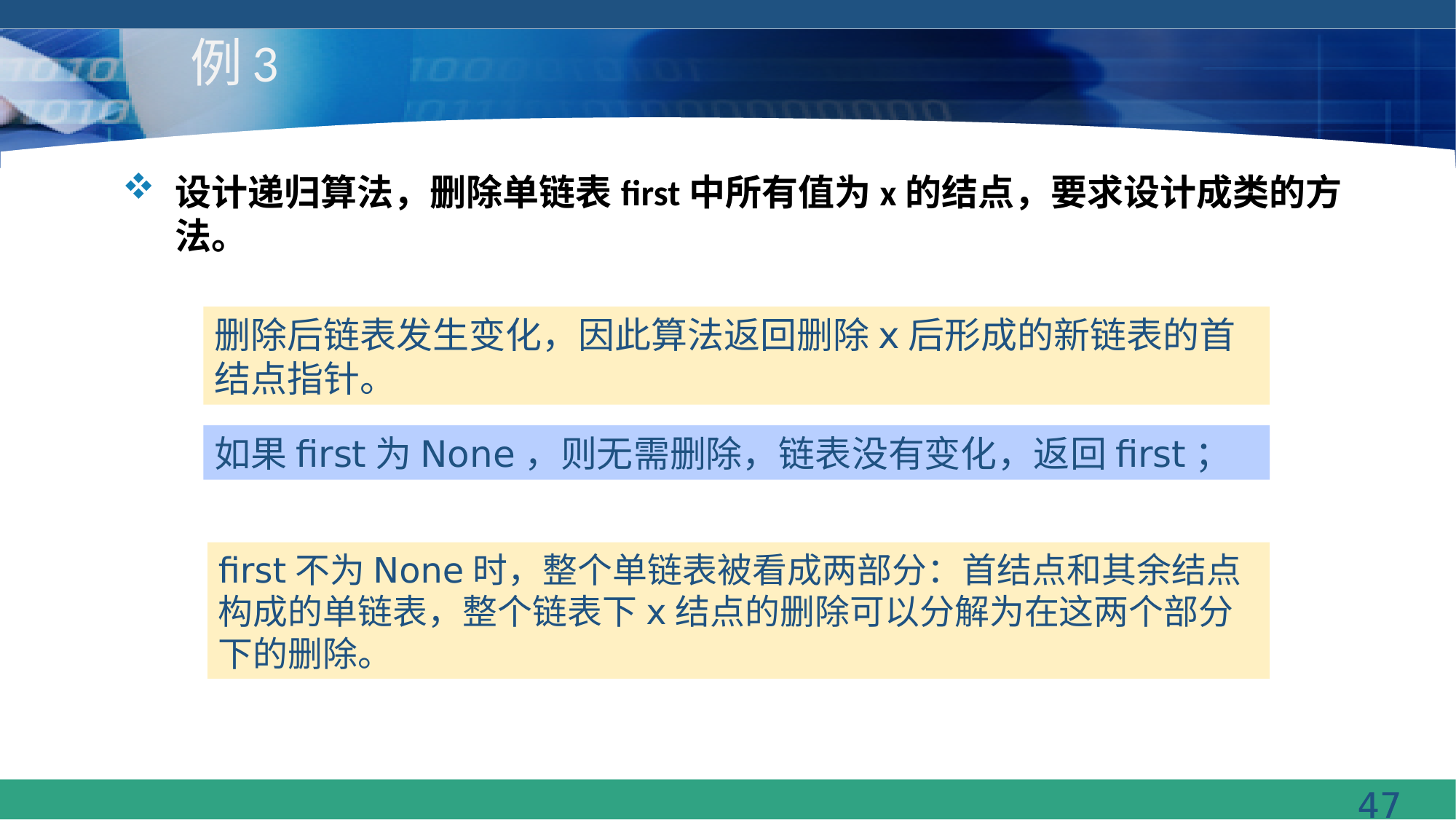

# 例3
设计递归算法，删除单链表first中所有值为x的结点，要求设计成类的方法。
删除后链表发生变化，因此算法返回删除x后形成的新链表的首结点指针。
如果first为None，则无需删除，链表没有变化，返回first；
first不为None时，整个单链表被看成两部分：首结点和其余结点构成的单链表，整个链表下x结点的删除可以分解为在这两个部分下的删除。